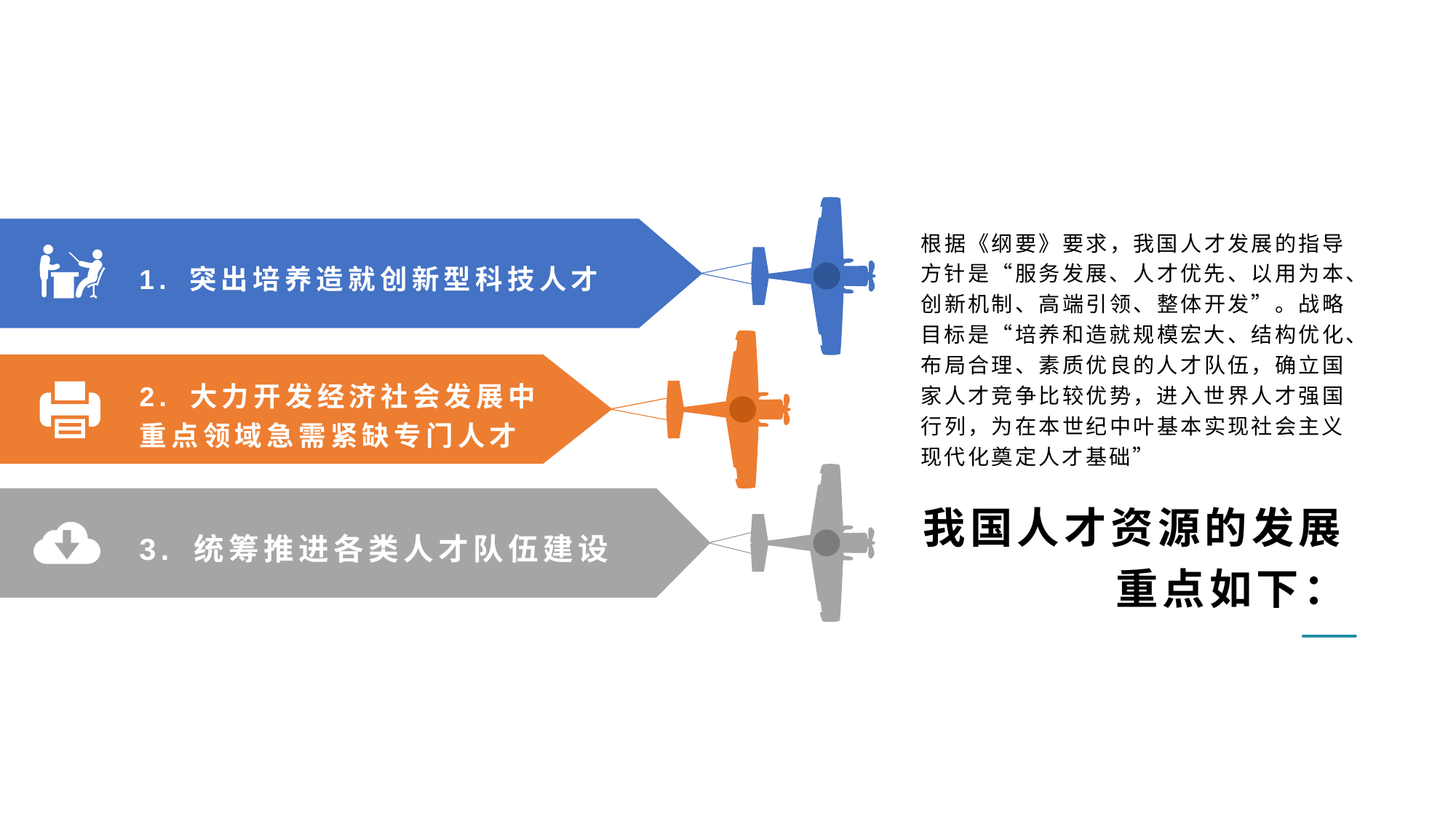

根据《纲要》要求，我国人才发展的指导方针是“服务发展、人才优先、以用为本、创新机制、高端引领、整体开发”。战略目标是“培养和造就规模宏大、结构优化、布局合理、素质优良的人才队伍，确立国家人才竞争比较优势，进入世界人才强国行列，为在本世纪中叶基本实现社会主义现代化奠定人才基础”

1. 突出培养造就创新型科技人才

2. 大力开发经济社会发展中重点领域急需紧缺专门人才

我国人才资源的发展重点如下：

3. 统筹推进各类人才队伍建设